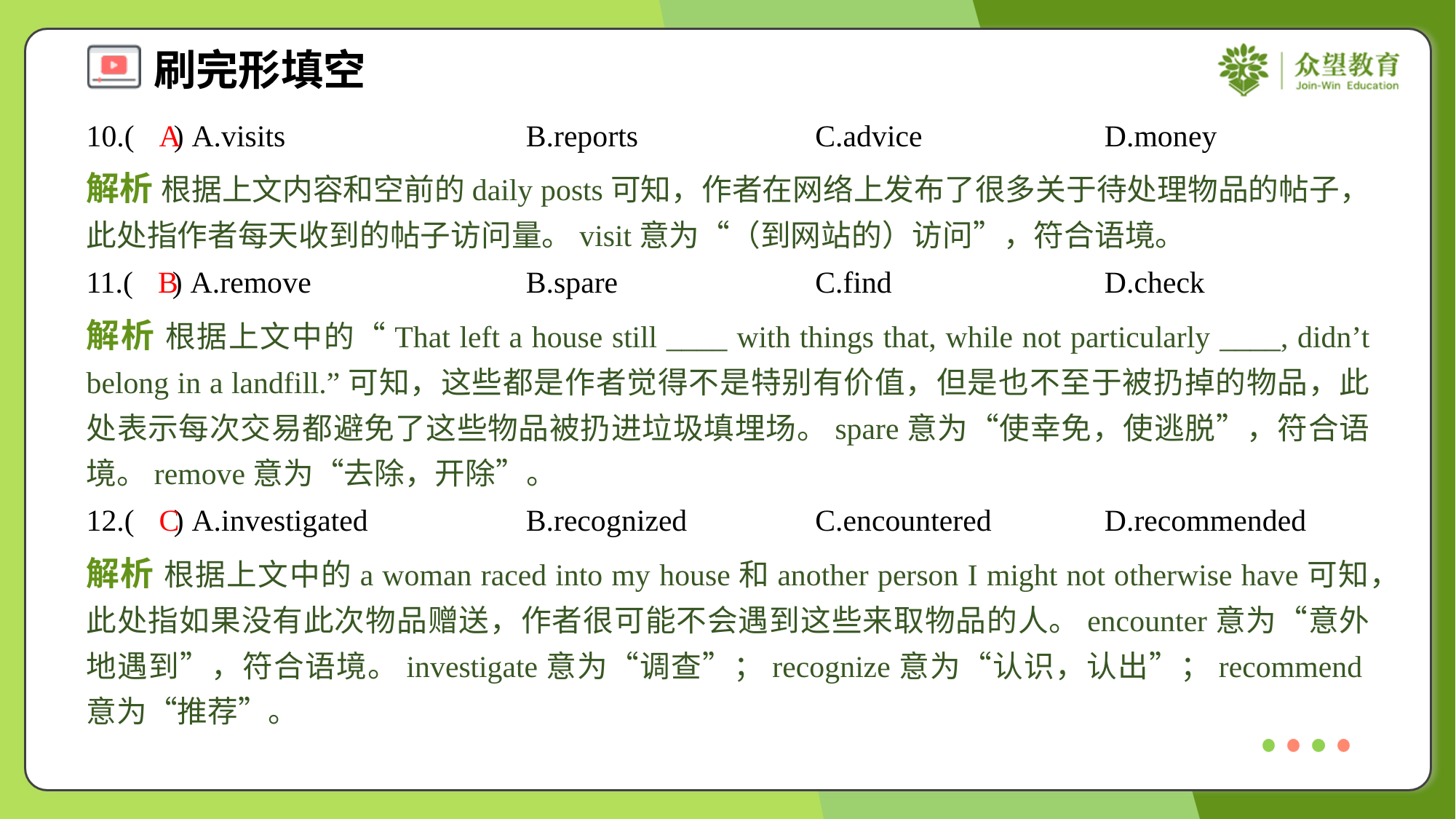

10.(     ) A.visits	B.reports	C.advice	D.money
A
解析 根据上文内容和空前的daily posts可知，作者在网络上发布了很多关于待处理物品的帖子，此处指作者每天收到的帖子访问量。visit意为“（到网站的）访问”，符合语境。
11.(     ) A.remove	B.spare	C.find	D.check
B
解析 根据上文中的“That left a house still ____ with things that, while not particularly ____, didn’t belong in a landfill.”可知，这些都是作者觉得不是特别有价值，但是也不至于被扔掉的物品，此处表示每次交易都避免了这些物品被扔进垃圾填埋场。spare意为“使幸免，使逃脱”，符合语境。remove意为“去除，开除”。
12.(     ) A.investigated	B.recognized	C.encountered	D.recommended
C
解析 根据上文中的a woman raced into my house和another person I might not otherwise have可知，此处指如果没有此次物品赠送，作者很可能不会遇到这些来取物品的人。encounter意为“意外地遇到”，符合语境。investigate意为“调查”；recognize意为“认识，认出”；recommend意为“推荐”。